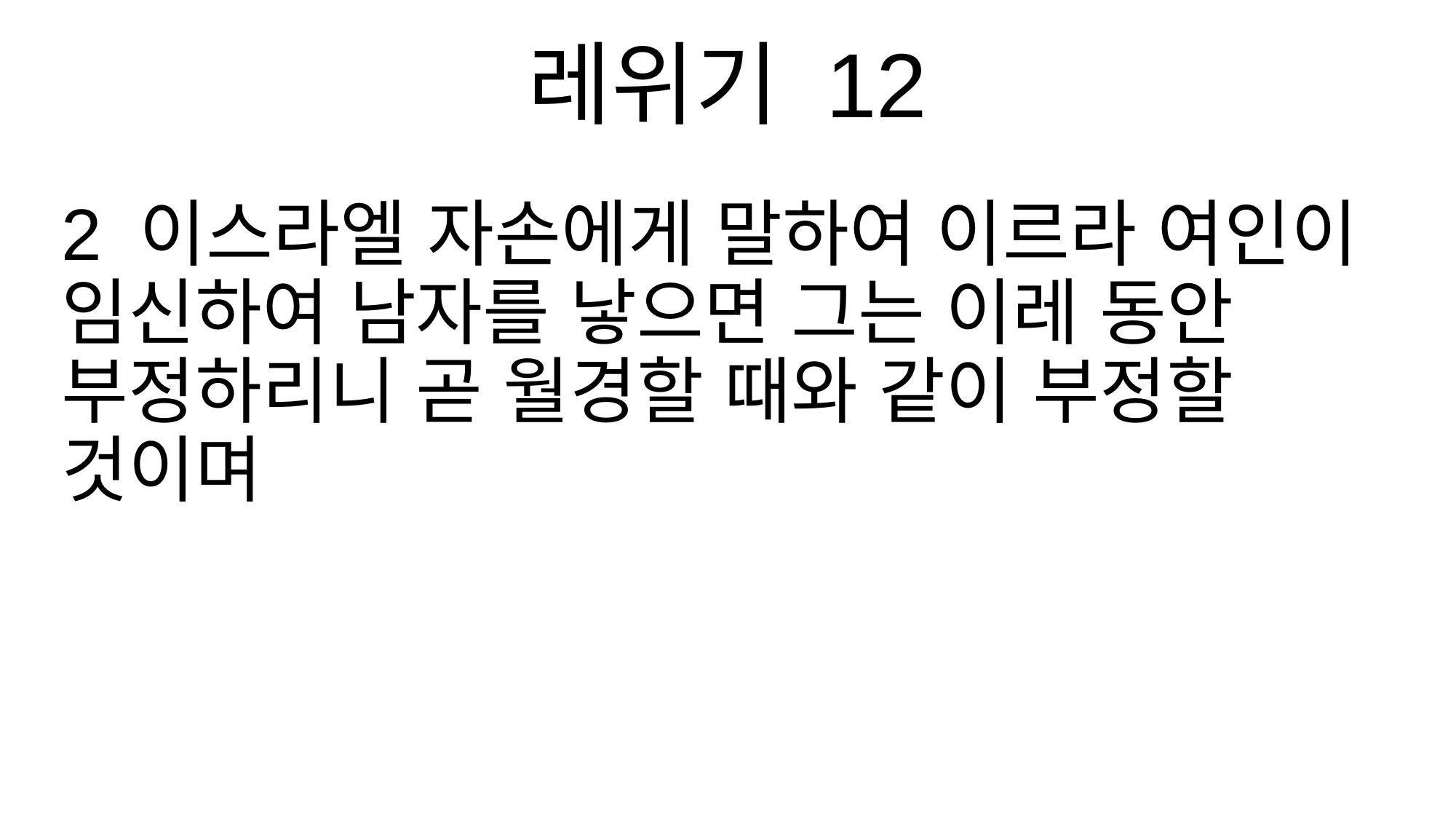

레위기 12
2 이스라엘 자손에게 말하여 이르라 여인이 임신하여 남자를 낳으면 그는 이레 동안 부정하리니 곧 월경할 때와 같이 부정할 것이며